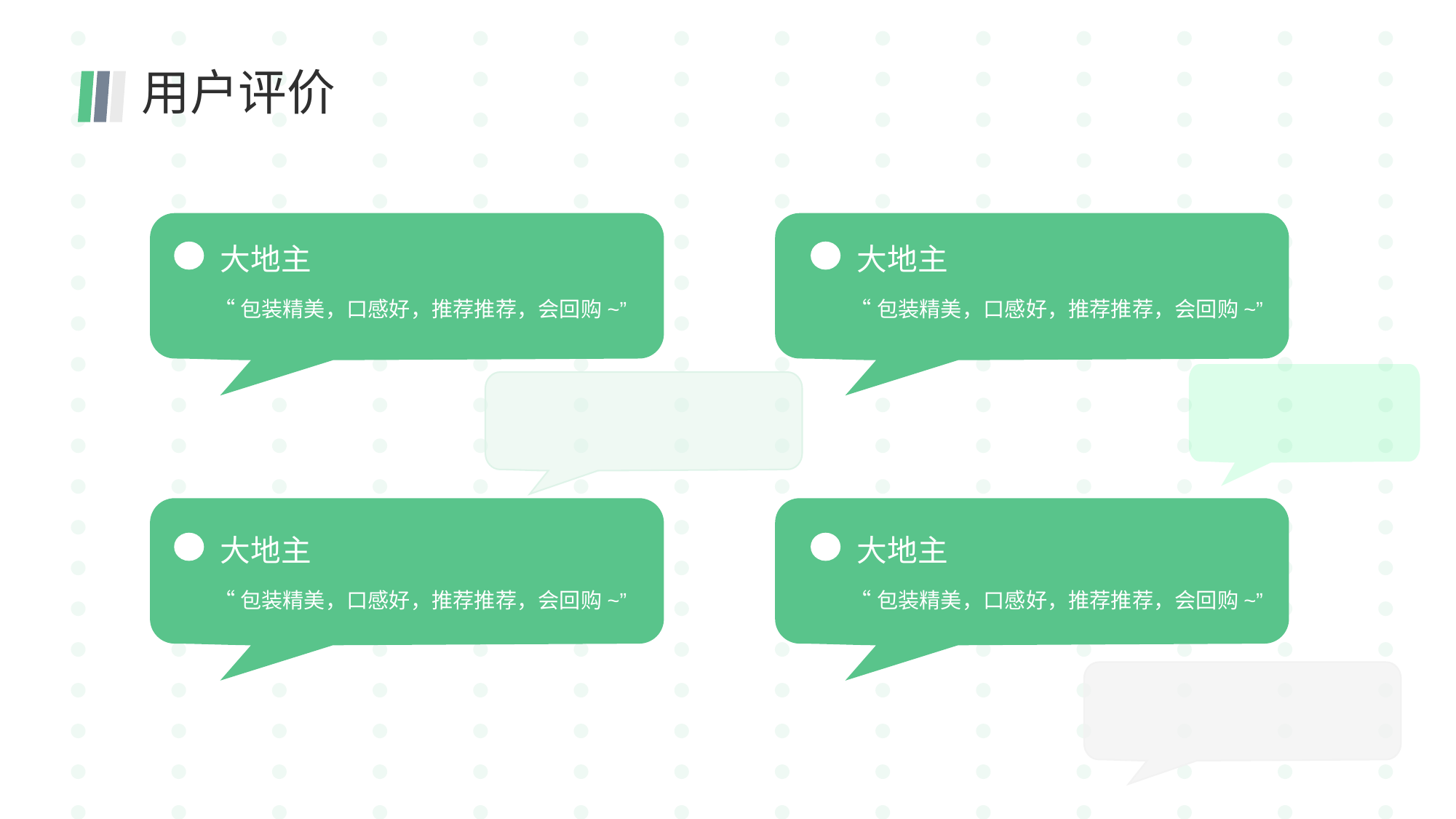

用户评价

大地主

“包装精美，口感好，推荐推荐，会回购~”
大地主

“包装精美，口感好，推荐推荐，会回购~”

大地主

“包装精美，口感好，推荐推荐，会回购~”
大地主

“包装精美，口感好，推荐推荐，会回购~”